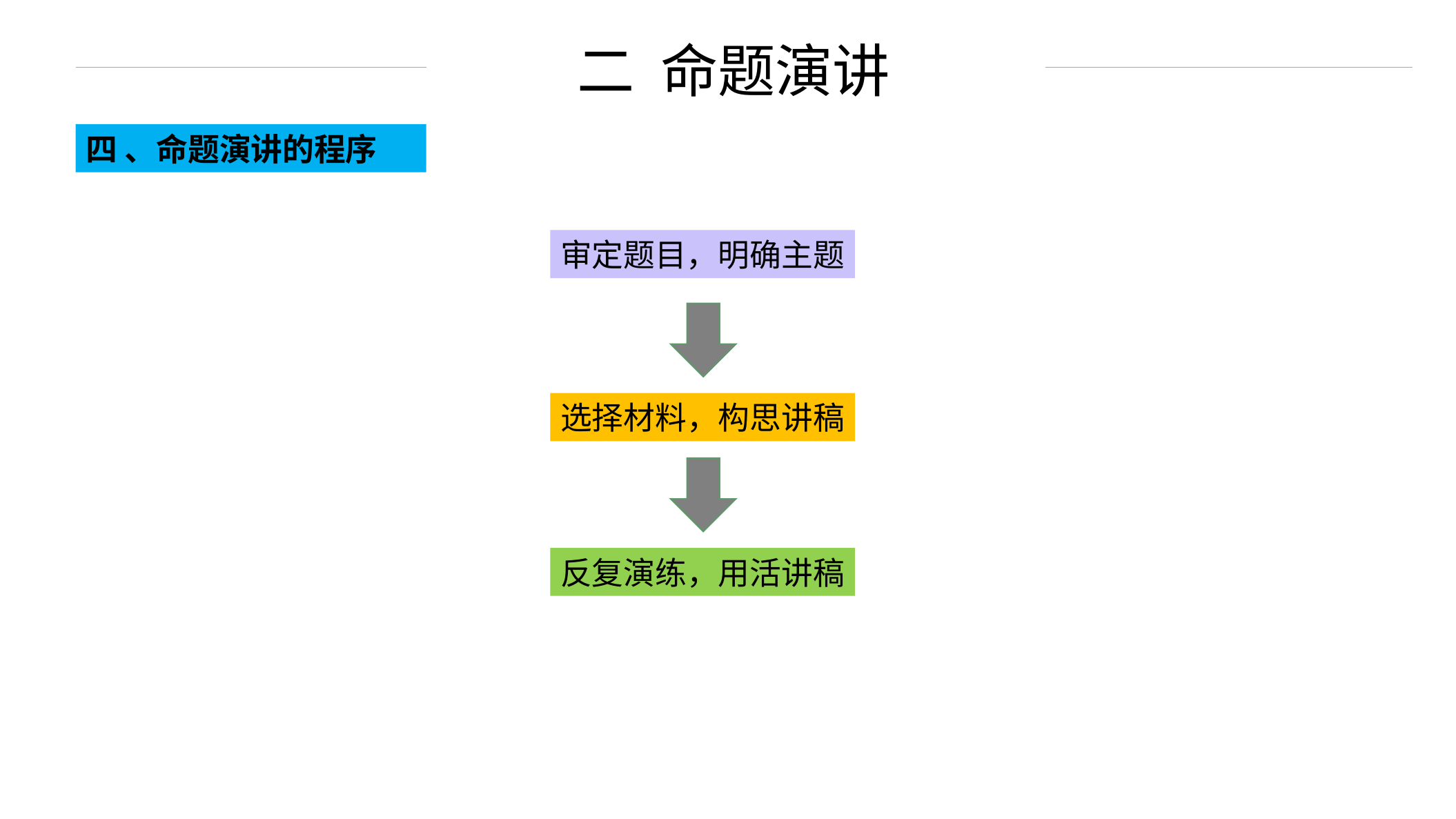

二  命题演讲
四 、命题演讲的程序
审定题目，明确主题

选择材料，构思讲稿

反复演练，用活讲稿